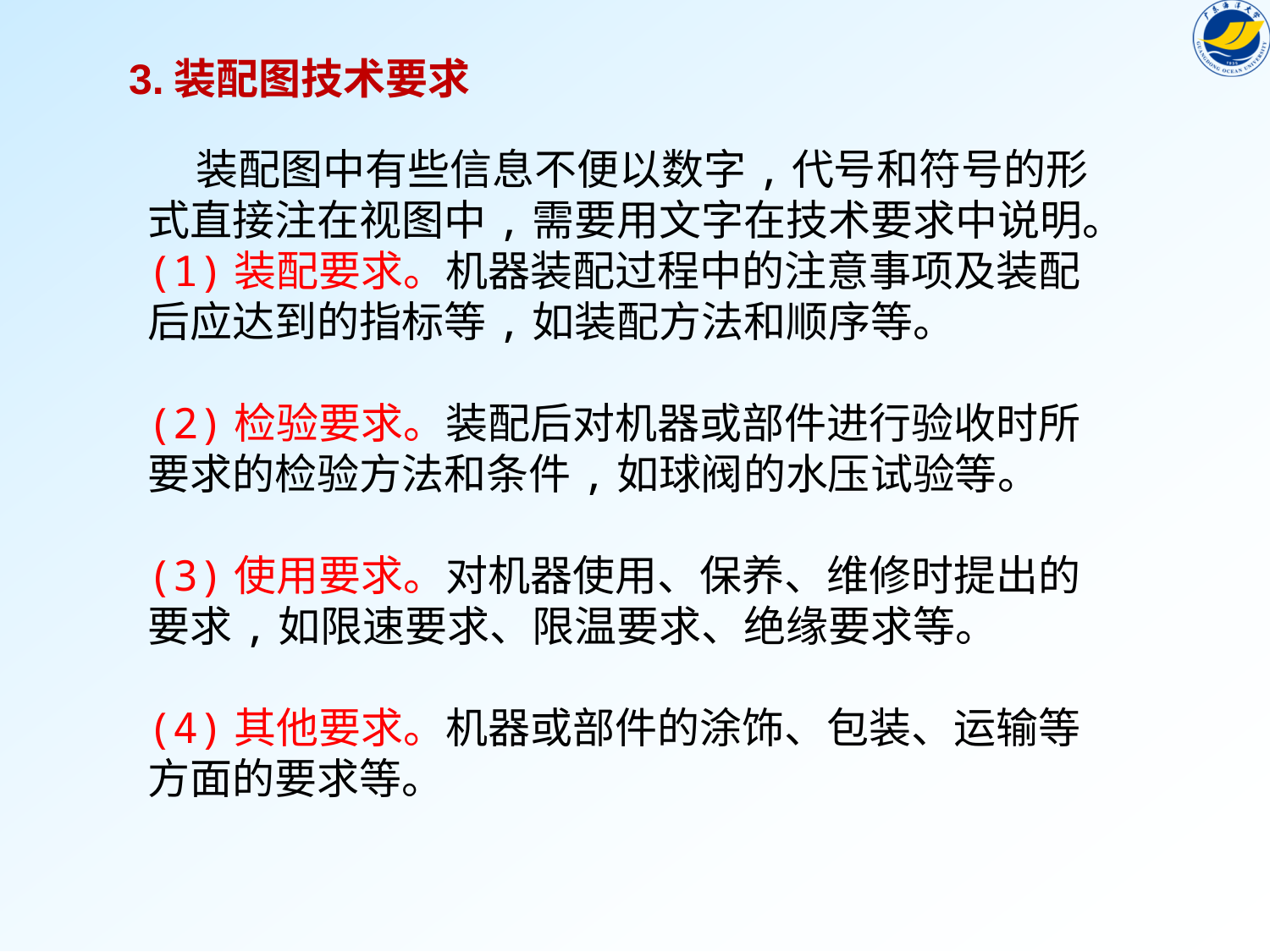

3.装配图技术要求
    装配图中有些信息不便以数字,代号和符号的形式直接注在视图中,需要用文字在技术要求中说明。
(1)装配要求。机器装配过程中的注意事项及装配后应达到的指标等,如装配方法和顺序等。

(2)检验要求。装配后对机器或部件进行验收时所要求的检验方法和条件,如球阀的水压试验等。

(3)使用要求。对机器使用、保养、维修时提出的要求,如限速要求、限温要求、绝缘要求等。

(4)其他要求。机器或部件的涂饰、包装、运输等方面的要求等。